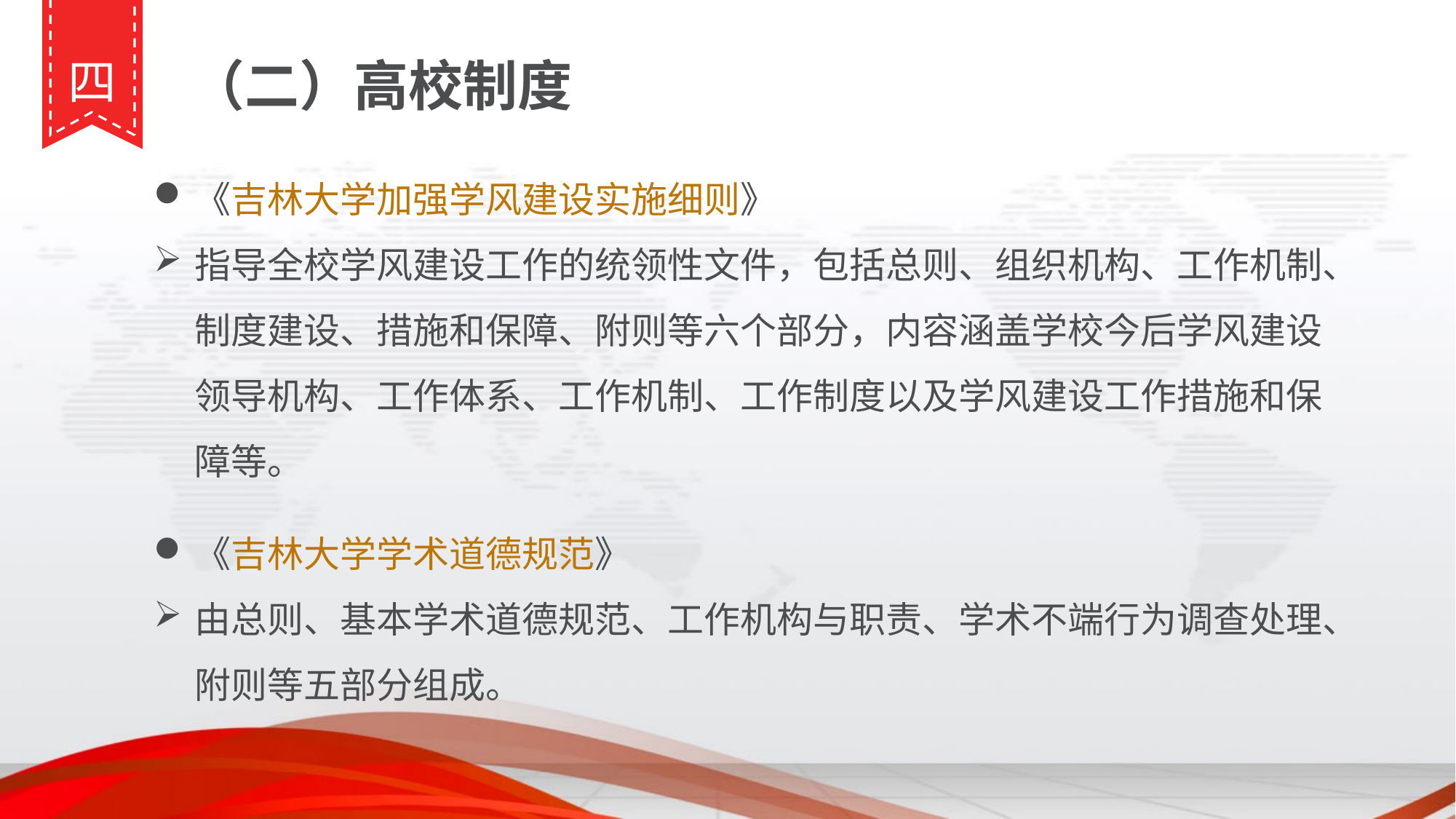

四
（二）高校制度
《吉林大学加强学风建设实施细则》
指导全校学风建设工作的统领性文件，包括总则、组织机构、工作机制、制度建设、措施和保障、附则等六个部分，内容涵盖学校今后学风建设领导机构、工作体系、工作机制、工作制度以及学风建设工作措施和保障等。

《吉林大学学术道德规范》
由总则、基本学术道德规范、工作机构与职责、学术不端行为调查处理、附则等五部分组成。